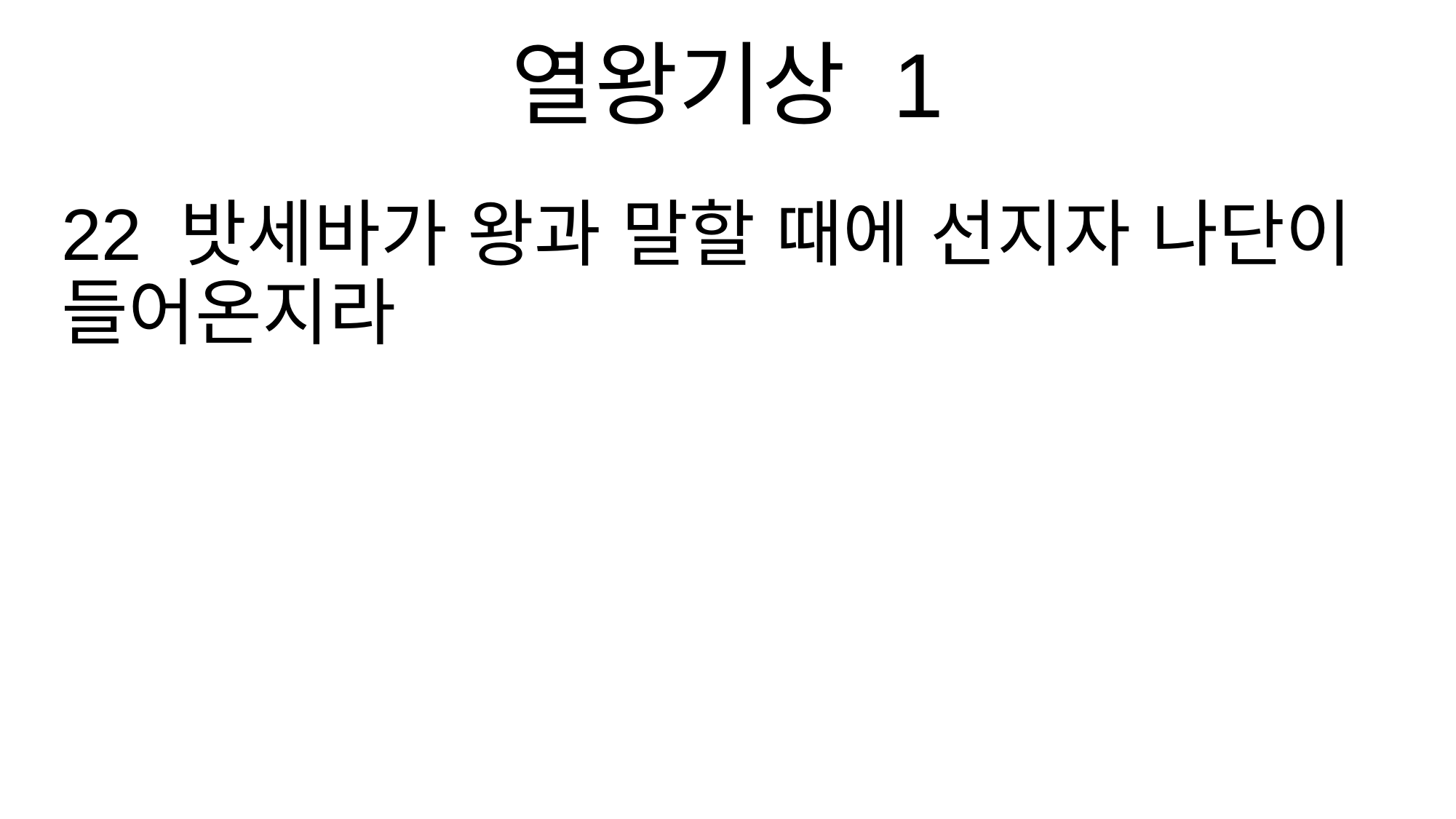

열왕기상 1
22 밧세바가 왕과 말할 때에 선지자 나단이 들어온지라